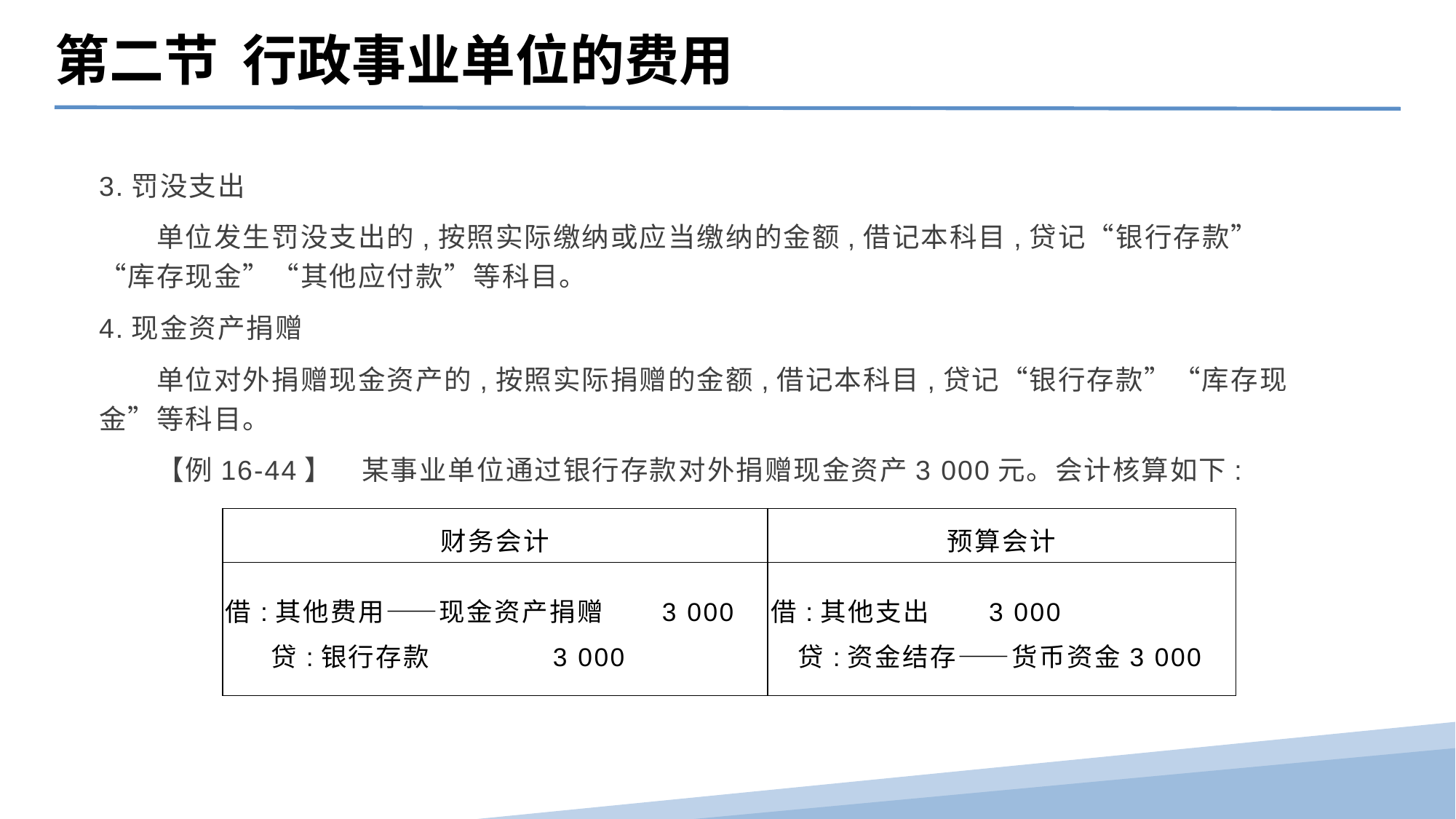

第二节  行政事业单位的费用
3.罚没支出
　　单位发生罚没支出的,按照实际缴纳或应当缴纳的金额,借记本科目,贷记“银行存款”“库存现金”“其他应付款”等科目。
4.现金资产捐赠
　　单位对外捐赠现金资产的,按照实际捐赠的金额,借记本科目,贷记“银行存款”“库存现金”等科目。
　　【例16-44】　某事业单位通过银行存款对外捐赠现金资产3 000元。会计核算如下:
| 财务会计 | 预算会计 |
| --- | --- |
| 借:其他费用——现金资产捐赠 3 000 贷:银行存款 3 000 | 借:其他支出 3 000 贷:资金结存——货币资金3 000 |